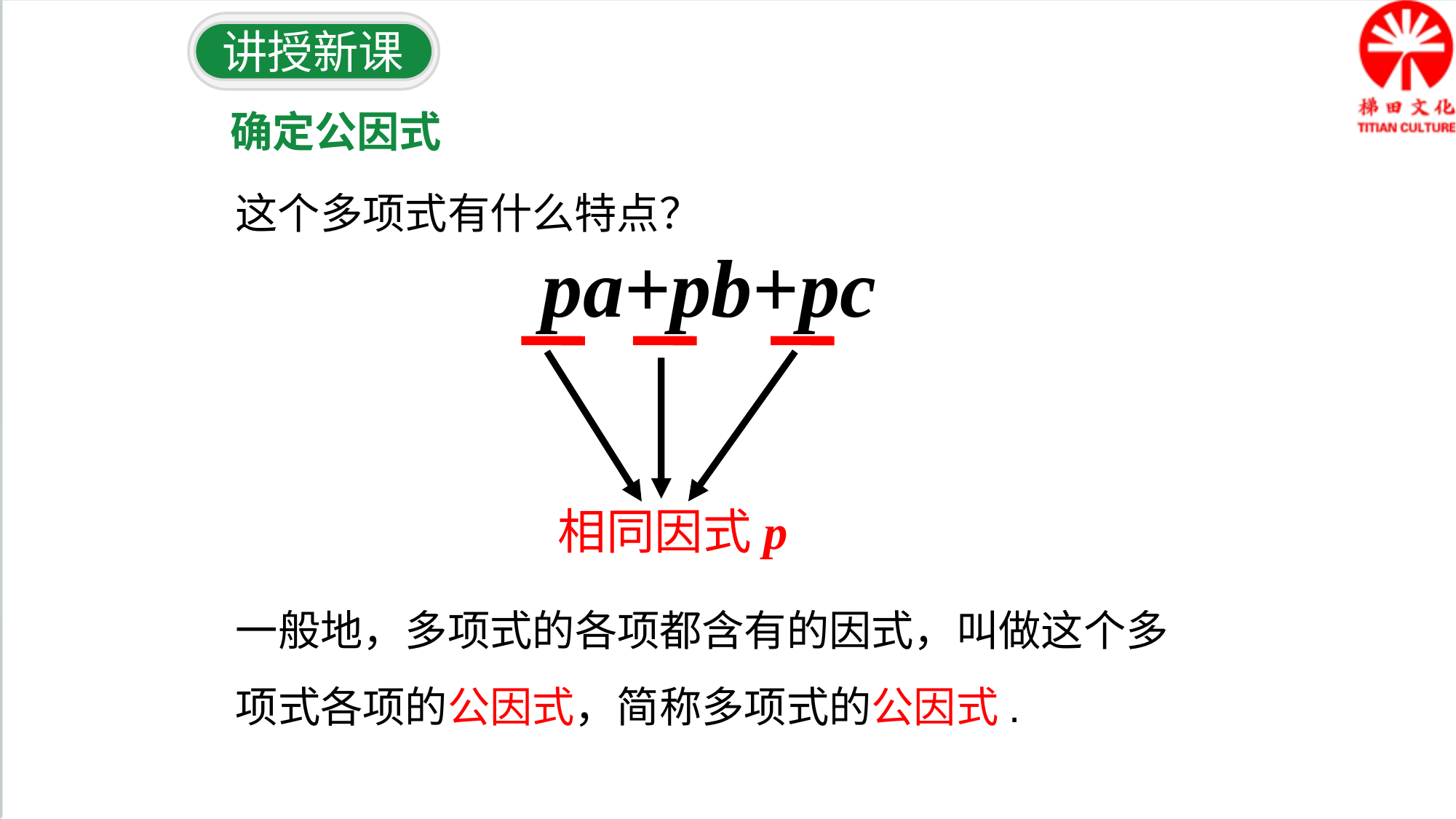

讲授新课
确定公因式
这个多项式有什么特点？
pa+pb+pc

相同因式p
一般地，多项式的各项都含有的因式，叫做这个多项式各项的公因式，简称多项式的公因式.